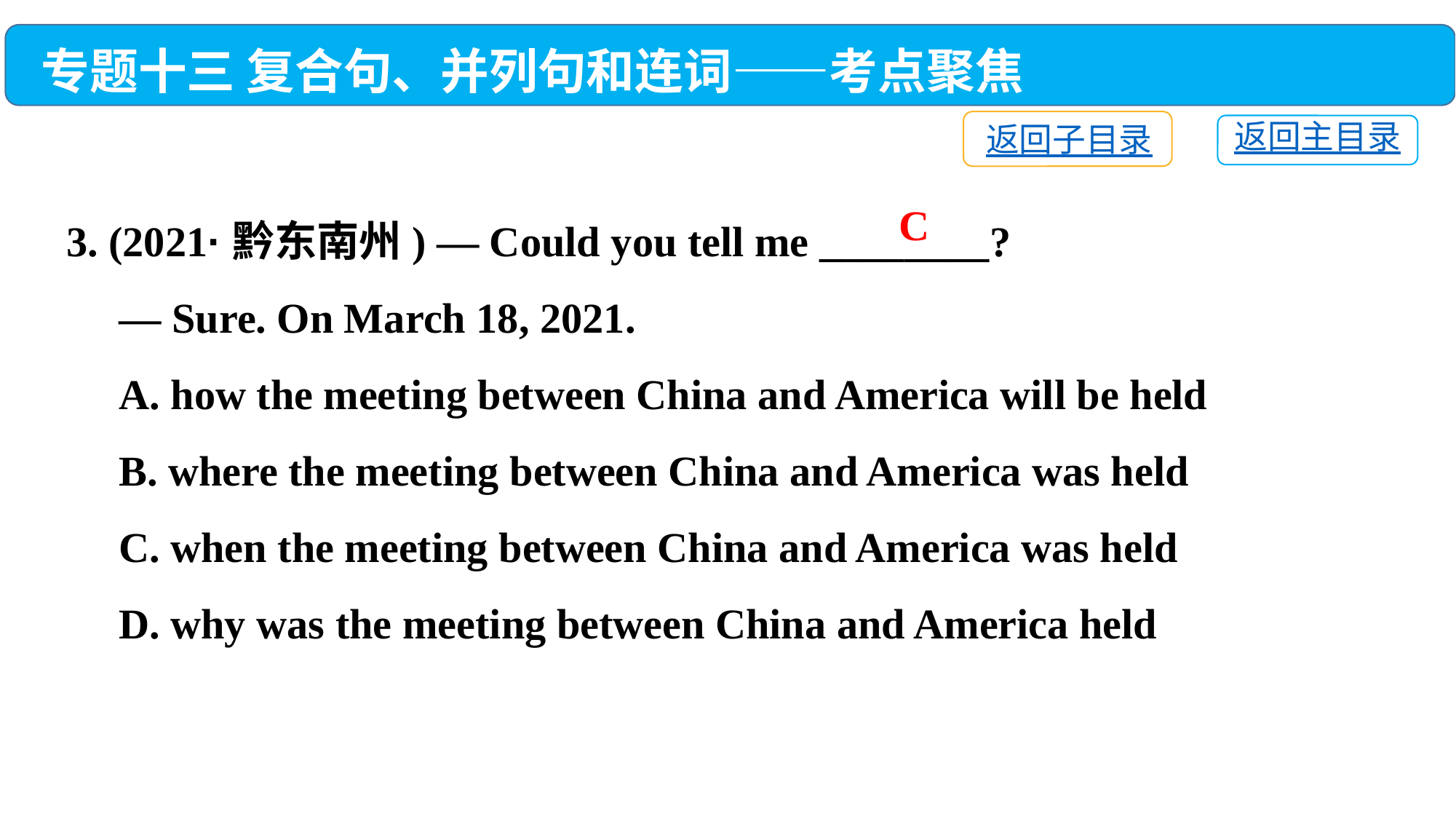

专题十三 复合句、并列句和连词——考点聚焦

返回子目录
返回主目录
3. (2021·黔东南州) — Could you tell me ________?
     — Sure. On March 18, 2021.
     A. how the meeting between China and America will be held
     B. where the meeting between China and America was held
     C. when the meeting between China and America was held
     D. why was the meeting between China and America held

C